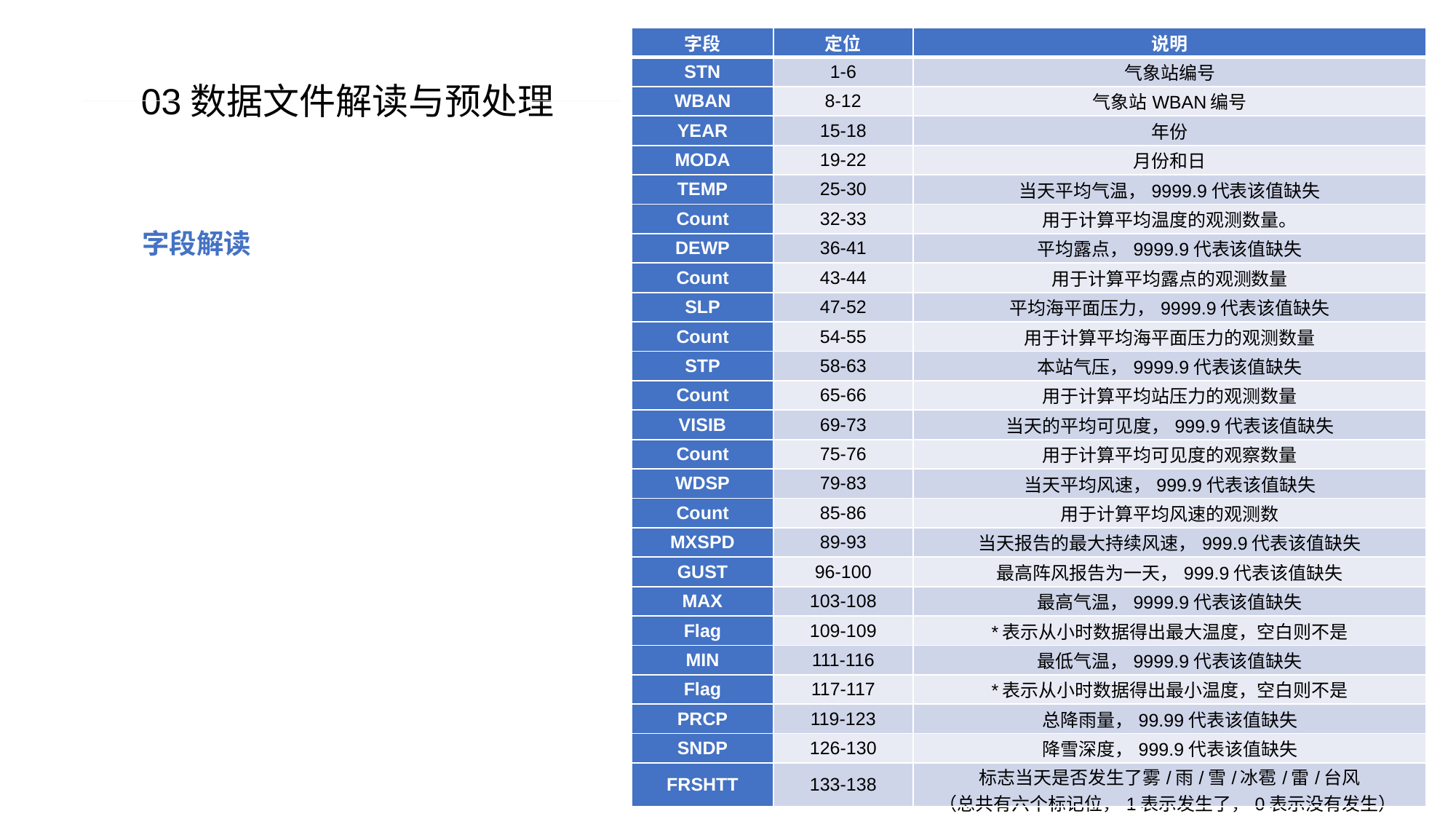

| 字段 | 定位 | 说明 |
| --- | --- | --- |
| STN | 1-6 | 气象站编号 |
| WBAN | 8-12 | 气象站WBAN编号 |
| YEAR | 15-18 | 年份 |
| MODA | 19-22 | 月份和日 |
| TEMP | 25-30 | 当天平均气温，9999.9代表该值缺失 |
| Count | 32-33 | 用于计算平均温度的观测数量。 |
| DEWP | 36-41 | 平均露点，9999.9代表该值缺失 |
| Count | 43-44 | 用于计算平均露点的观测数量 |
| SLP | 47-52 | 平均海平面压力，9999.9代表该值缺失 |
| Count | 54-55 | 用于计算平均海平面压力的观测数量 |
| STP | 58-63 | 本站气压，9999.9代表该值缺失 |
| Count | 65-66 | 用于计算平均站压力的观测数量 |
| VISIB | 69-73 | 当天的平均可见度，999.9代表该值缺失 |
| Count | 75-76 | 用于计算平均可见度的观察数量 |
| WDSP | 79-83 | 当天平均风速，999.9代表该值缺失 |
| Count | 85-86 | 用于计算平均风速的观测数 |
| MXSPD | 89-93 | 当天报告的最大持续风速，999.9代表该值缺失 |
| GUST | 96-100 | 最高阵风报告为一天，999.9代表该值缺失 |
| MAX | 103-108 | 最高气温，9999.9代表该值缺失 |
| Flag | 109-109 | \*表示从小时数据得出最大温度，空白则不是 |
| MIN | 111-116 | 最低气温，9999.9代表该值缺失 |
| Flag | 117-117 | \*表示从小时数据得出最小温度，空白则不是 |
| PRCP | 119-123 | 总降雨量，99.99代表该值缺失 |
| SNDP | 126-130 | 降雪深度，999.9代表该值缺失 |
| FRSHTT | 133-138 | 标志当天是否发生了雾/雨/雪/冰雹/雷/台风 （总共有六个标记位，1表示发生了，0表示没有发生） |
03数据文件解读与预处理
字段解读